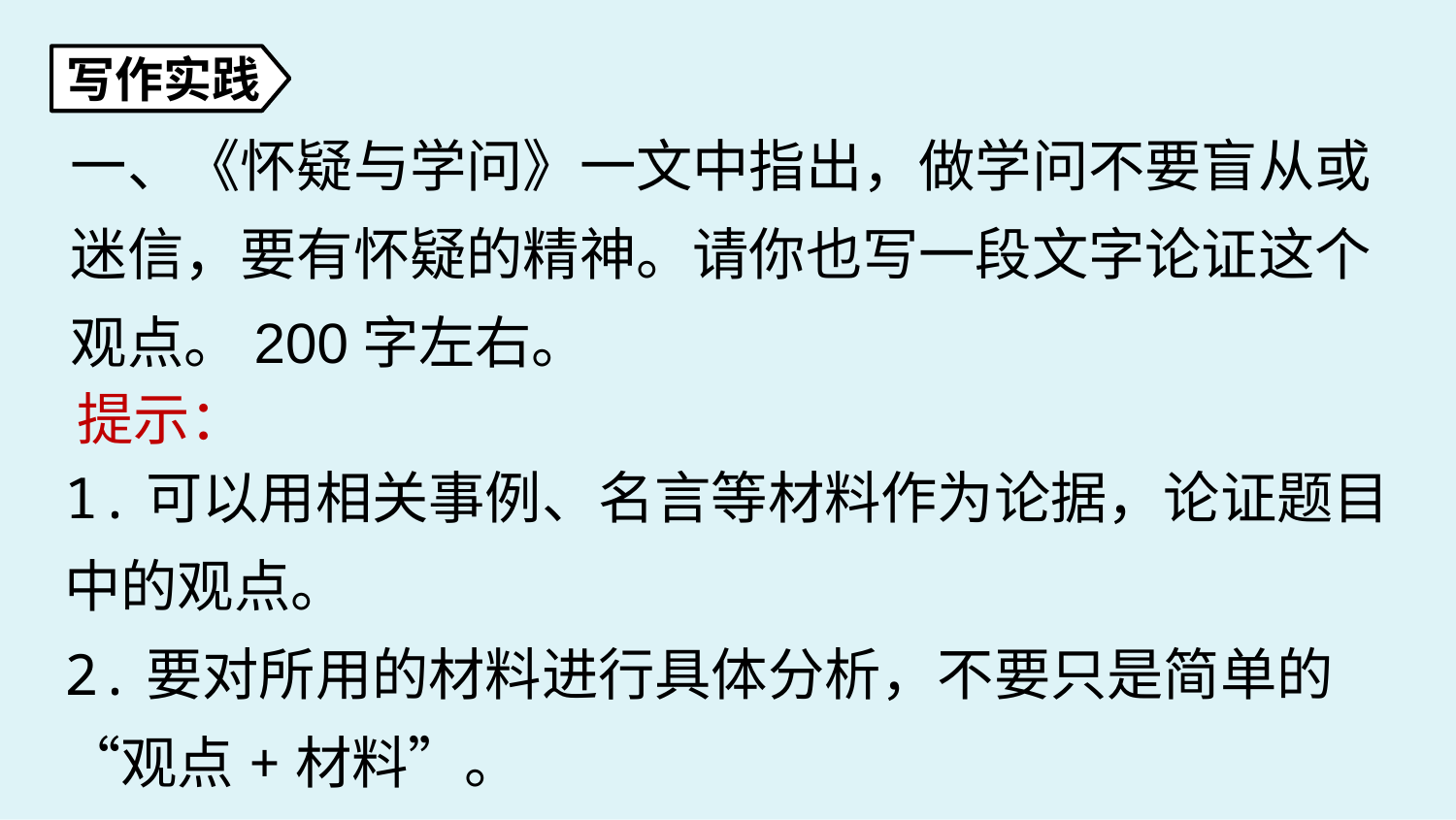

写作实践
一、《怀疑与学问》一文中指出，做学问不要盲从或迷信，要有怀疑的精神。请你也写一段文字论证这个观点。200字左右。
提示：
1.可以用相关事例、名言等材料作为论据，论证题目中的观点。
2.要对所用的材料进行具体分析，不要只是简单的“观点+材料”。